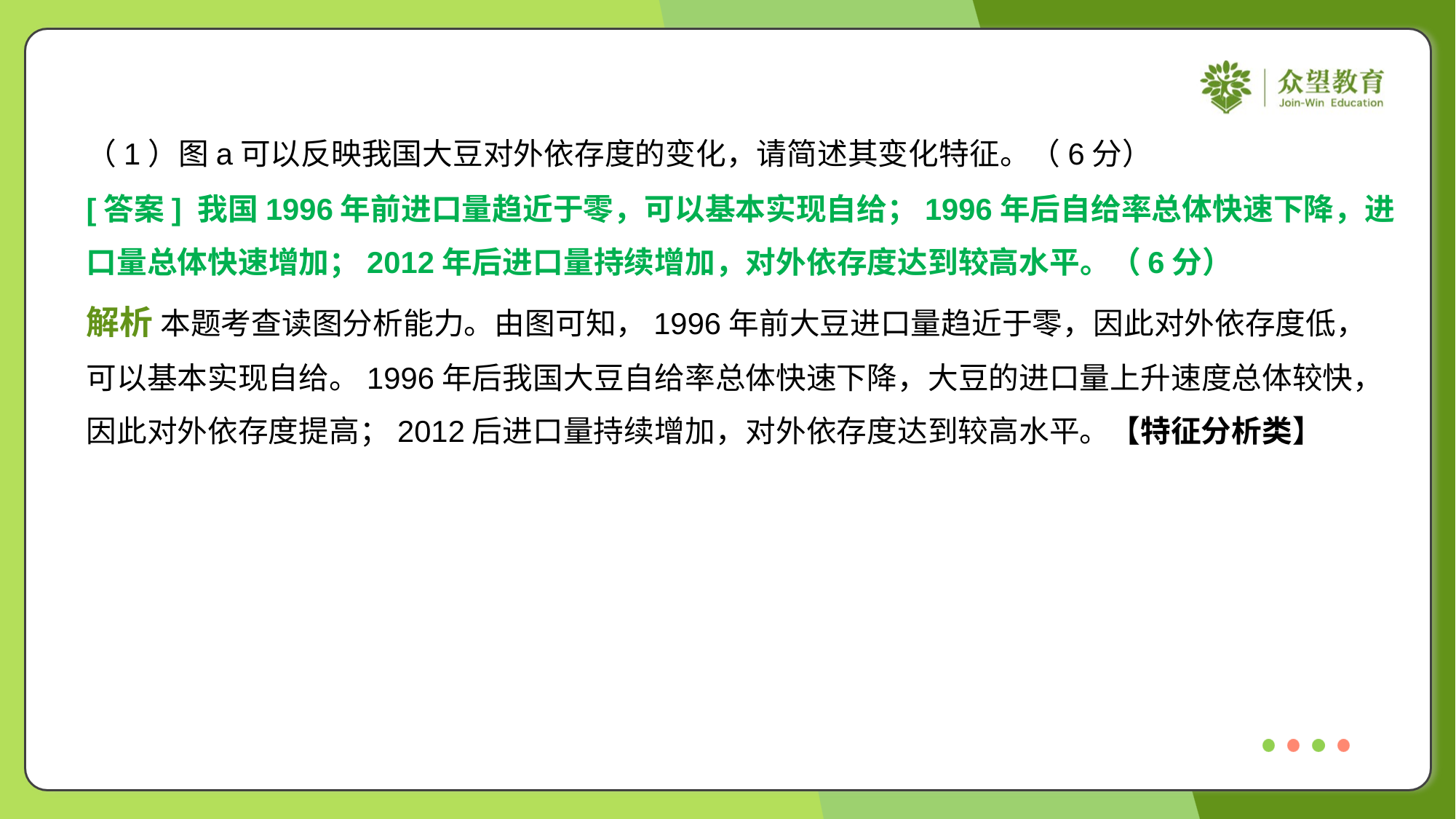

（1）图a可以反映我国大豆对外依存度的变化，请简述其变化特征。（6分）
[答案] 我国1996年前进口量趋近于零，可以基本实现自给；1996年后自给率总体快速下降，进
口量总体快速增加；2012年后进口量持续增加，对外依存度达到较高水平。（6分）
解析 本题考查读图分析能力。由图可知，1996年前大豆进口量趋近于零，因此对外依存度低，
可以基本实现自给。1996年后我国大豆自给率总体快速下降，大豆的进口量上升速度总体较快，
因此对外依存度提高；2012后进口量持续增加，对外依存度达到较高水平。【特征分析类】